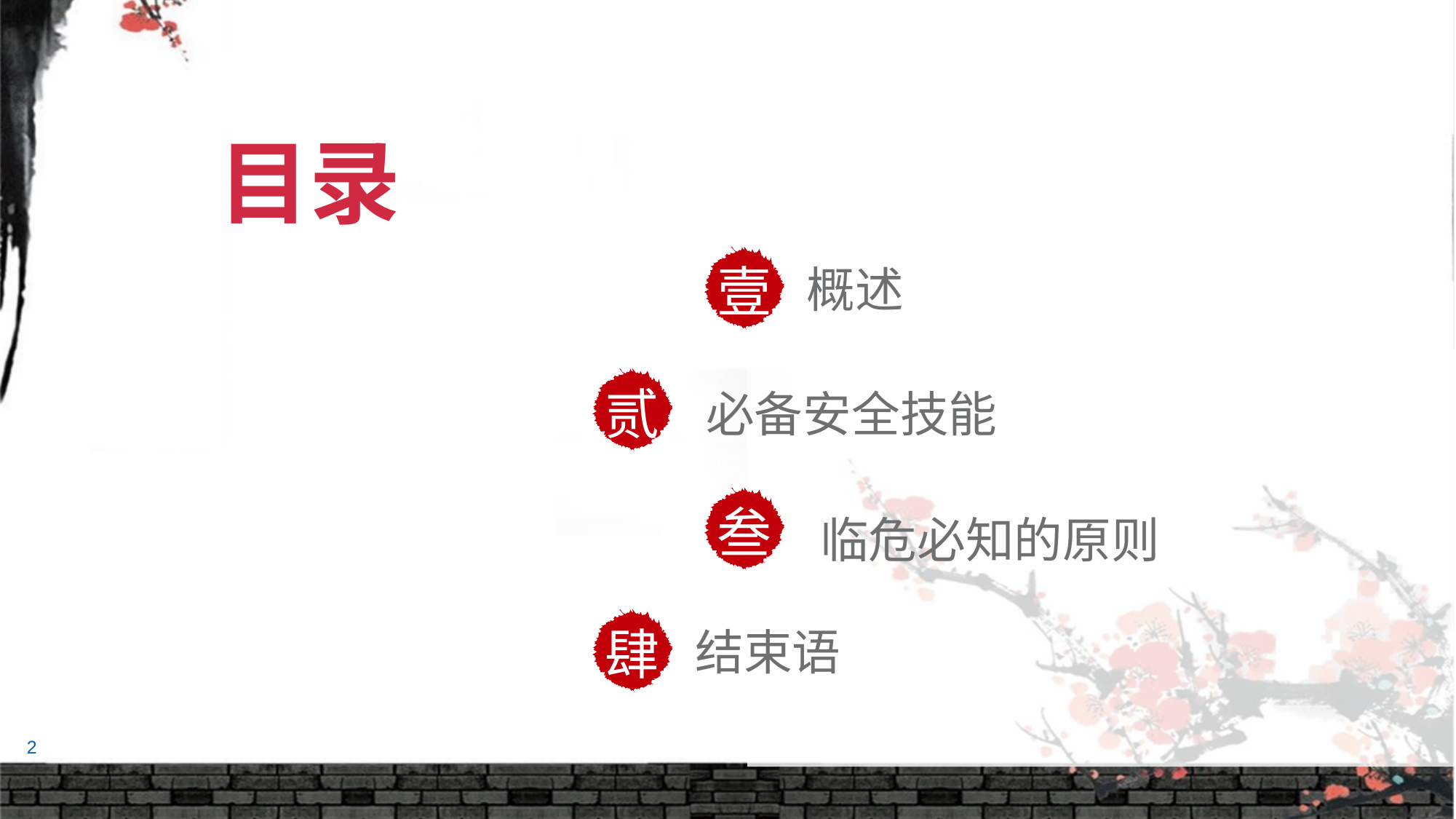

目录
壹
概述
贰
必备安全技能

叁
临危必知的原则
肆
结束语
2